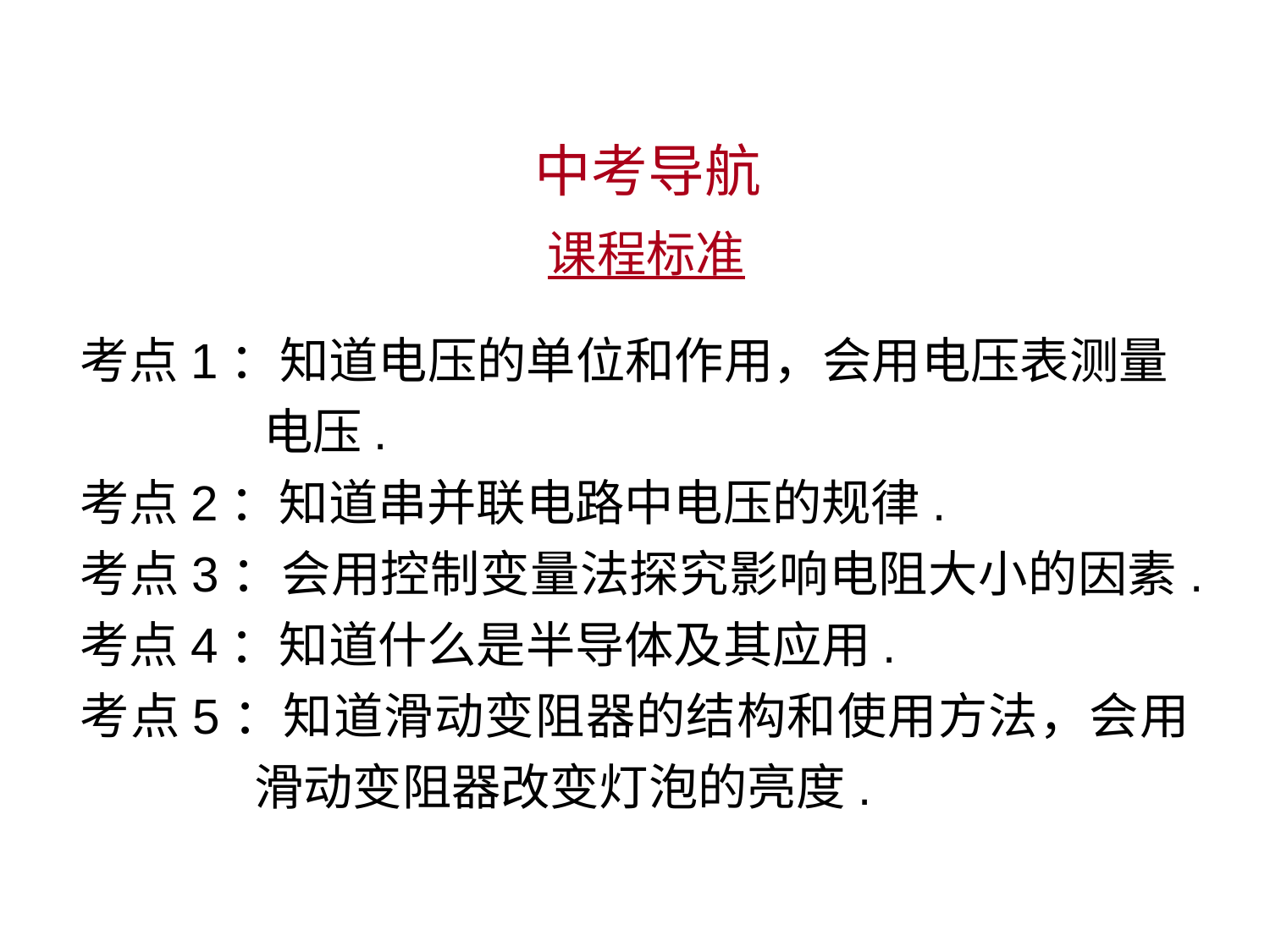

中考导航
 课程标准
考点1：知道电压的单位和作用，会用电压表测量    电压.
考点2：知道串并联电路中电压的规律.
考点3：会用控制变量法探究影响电阻大小的因素.
考点4：知道什么是半导体及其应用.
考点5：知道滑动变阻器的结构和使用方法，会用滑动变阻器改变灯泡的亮度.